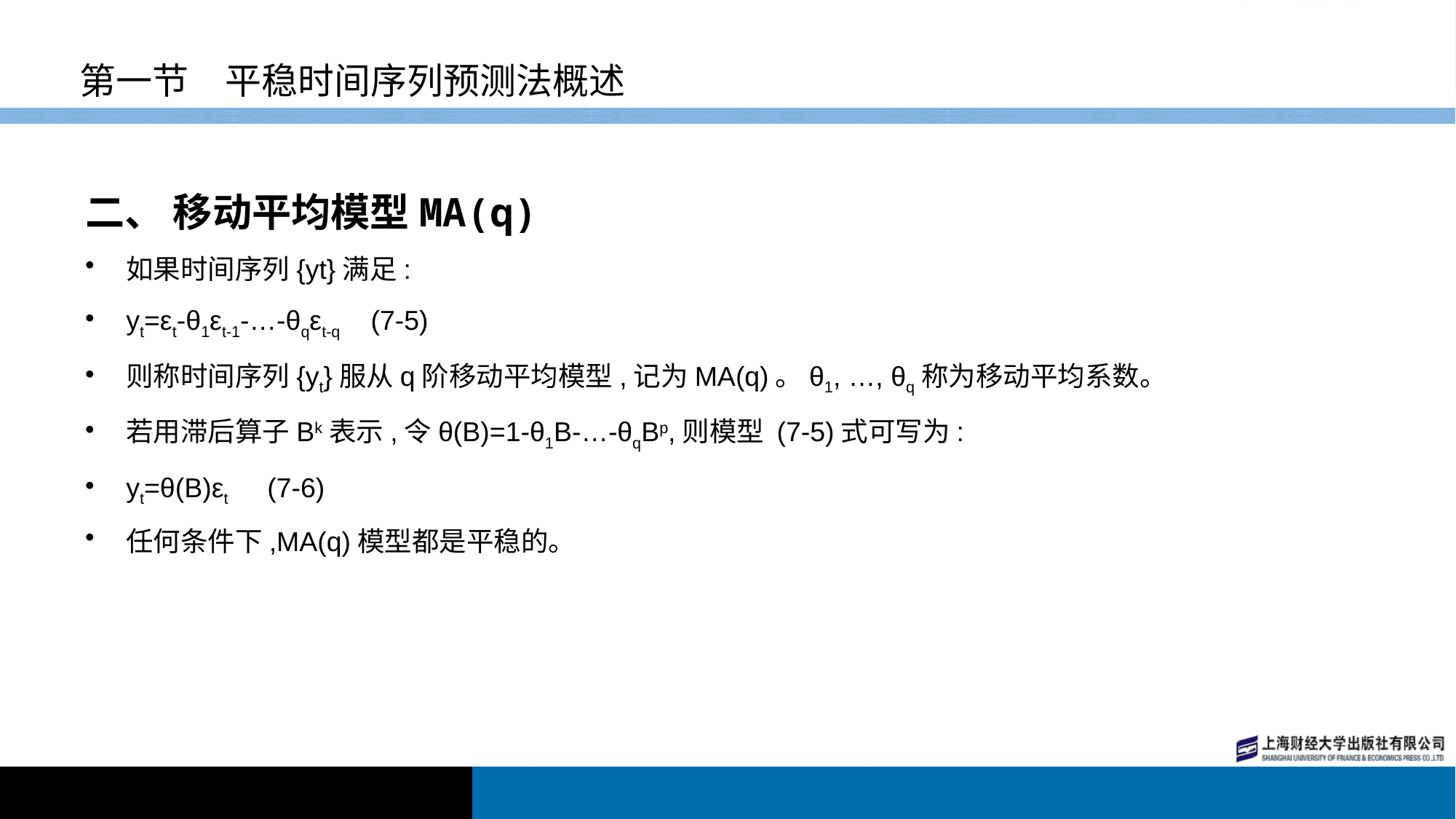

# 第一节　平稳时间序列预测法概述
二、 移动平均模型MA(q)
如果时间序列{yt}满足:
yt=εt-θ1εt-1-…-θqεt-q       (7-5)
则称时间序列{yt}服从q阶移动平均模型,记为MA(q)。θ1, …, θq称为移动平均系数。
若用滞后算子Bk表示,令θ(B)=1-θ1B-…-θqBp,则模型 (7-5)式可写为:
yt=θ(B)εt      (7-6)
任何条件下,MA(q)模型都是平稳的。
5